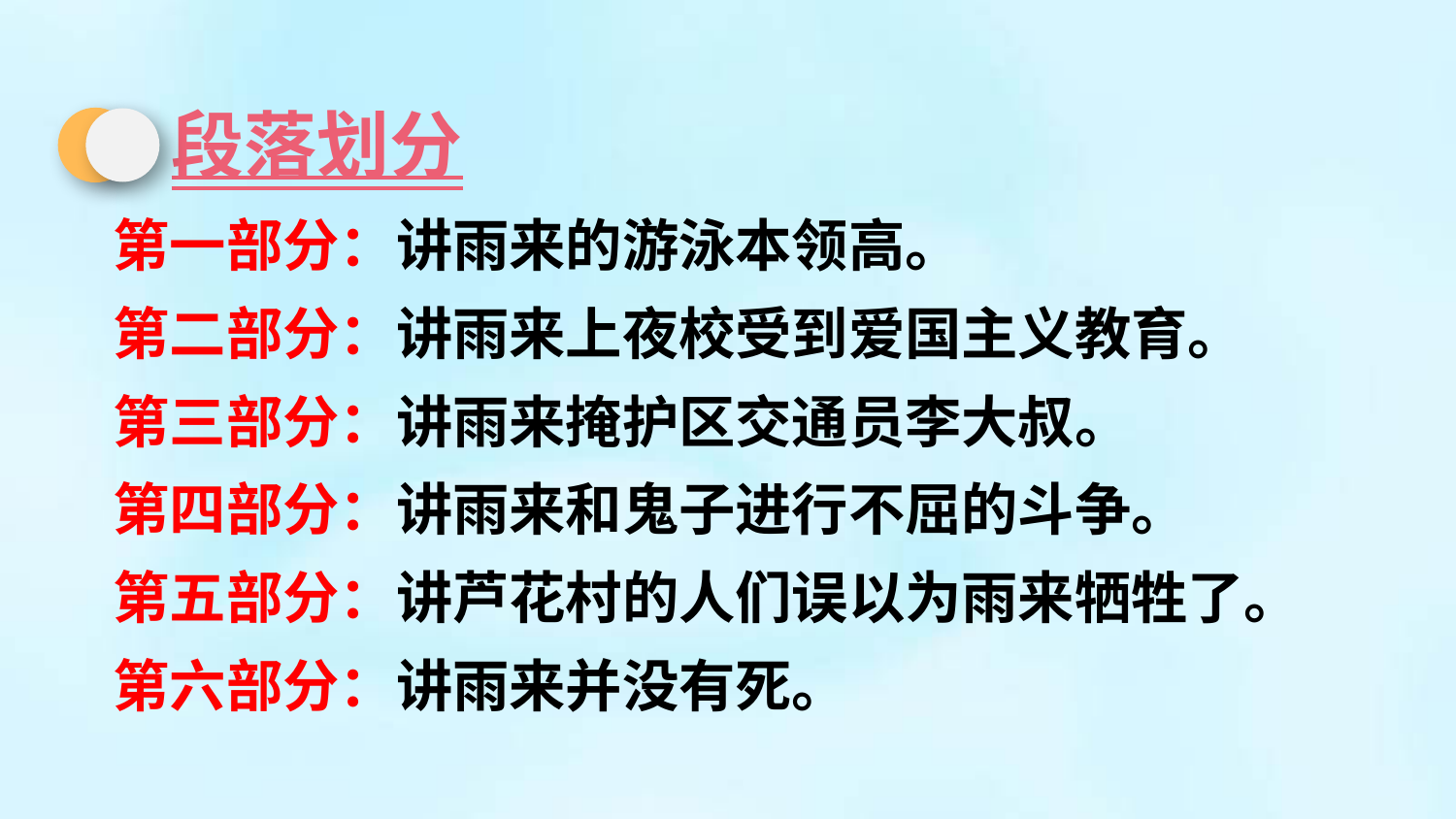

段落划分

    第一部分：讲雨来的游泳本领高。
    第二部分：讲雨来上夜校受到爱国主义教育。
    第三部分：讲雨来掩护区交通员李大叔。
    第四部分：讲雨来和鬼子进行不屈的斗争。
    第五部分：讲芦花村的人们误以为雨来牺牲了。
    第六部分：讲雨来并没有死。